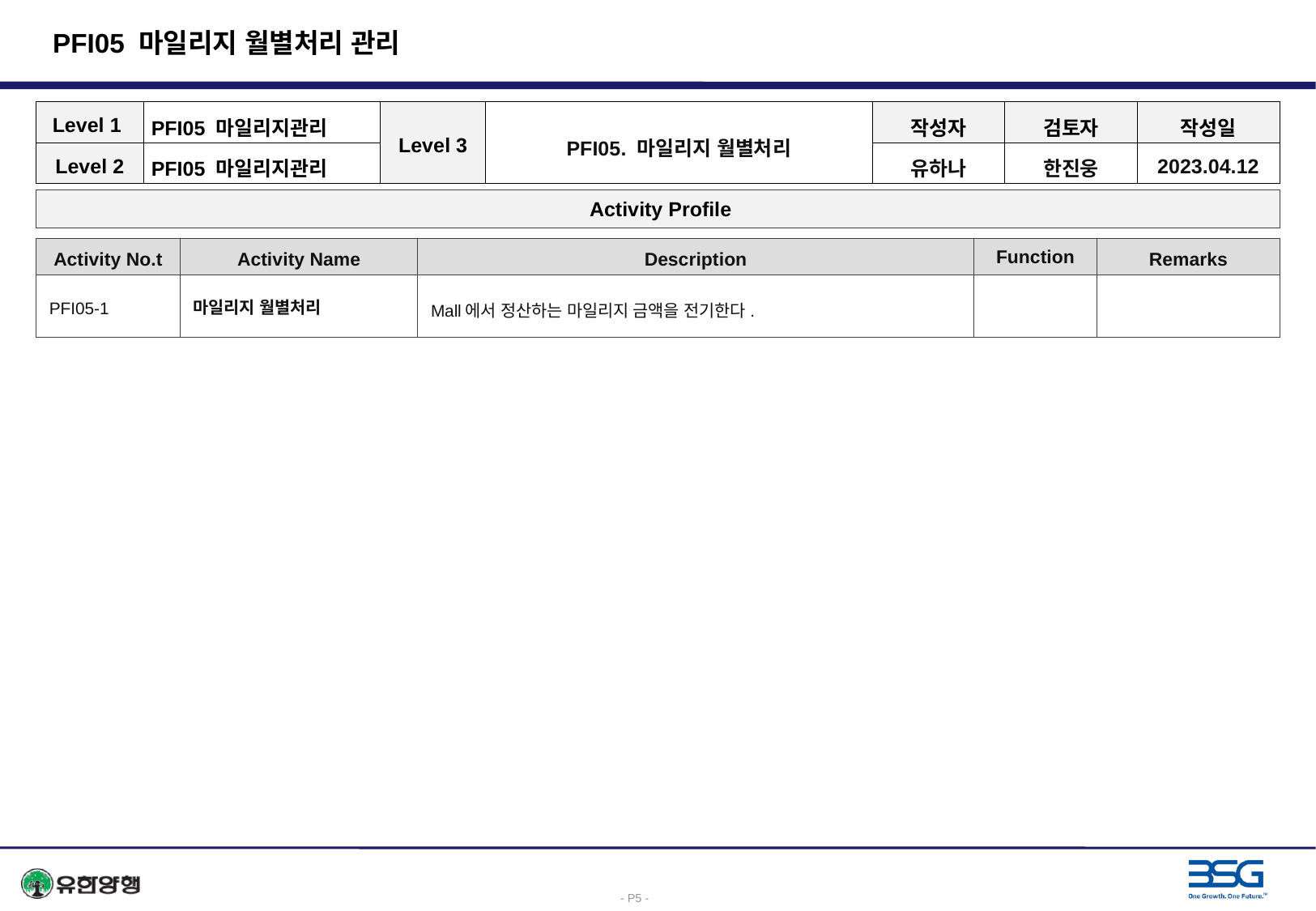

# PFI05 마일리지 월별처리 관리
| Level 1 | PFI05 마일리지관리 | Level 3 | PFI05. 마일리지 월별처리 | 작성자 | 검토자 | 작성일 |
| --- | --- | --- | --- | --- | --- | --- |
| Level 2 | PFI05 마일리지관리 |  |  | 유하나 | 한진웅 | 2023.04.12 |
 Activity Profile
| Activity No.t | Activity Name | Description | Function | Remarks |
| --- | --- | --- | --- | --- |
| PFI05-1 | 마일리지 월별처리 | Mall에서 정산하는 마일리지 금액을 전기한다. |  |  |